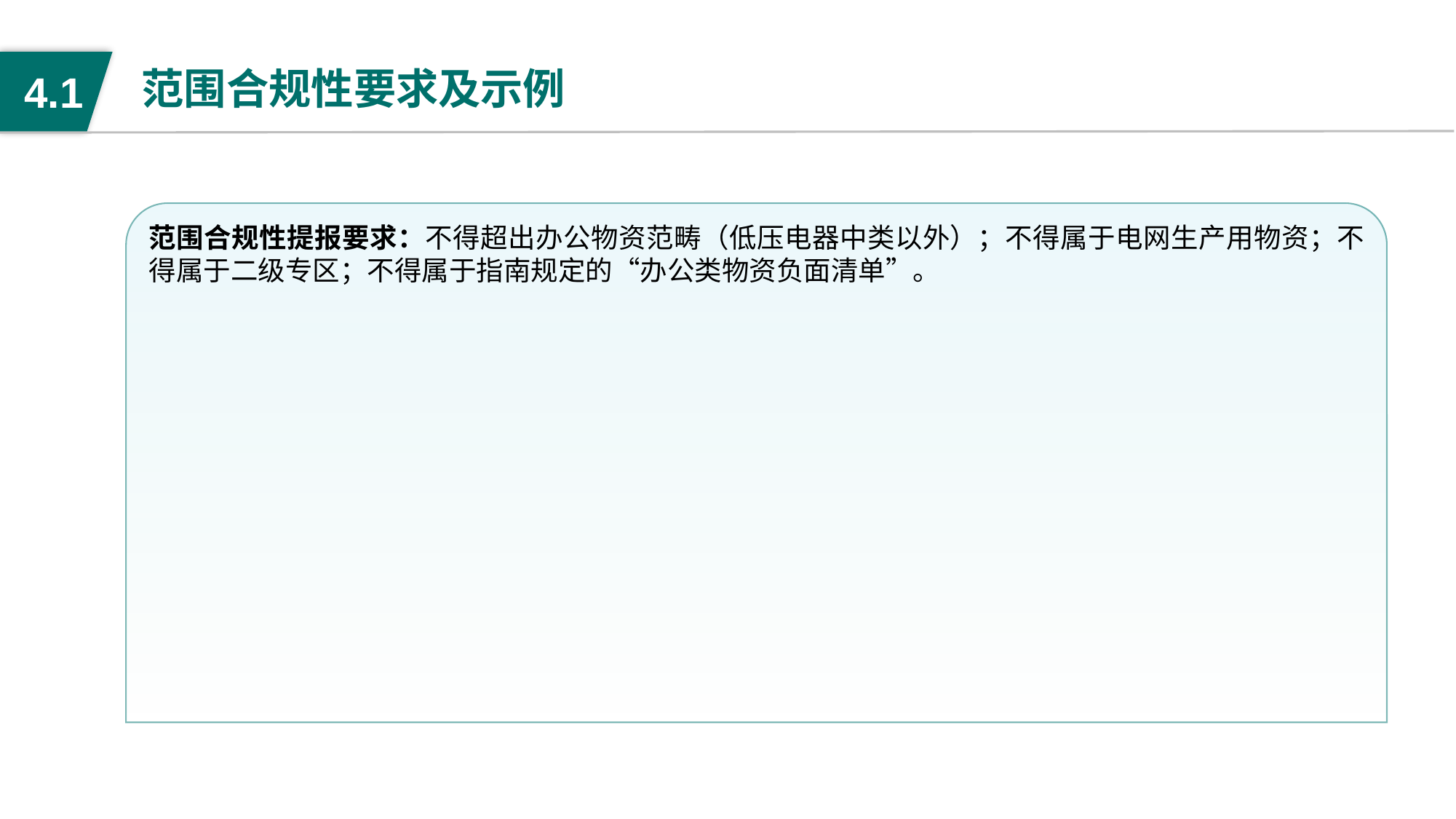

范围合规性要求及示例
4.1
范围合规性提报要求：不得超出办公物资范畴（低压电器中类以外）；不得属于电网生产用物资；不得属于二级专区；不得属于指南规定的“办公类物资负面清单”。